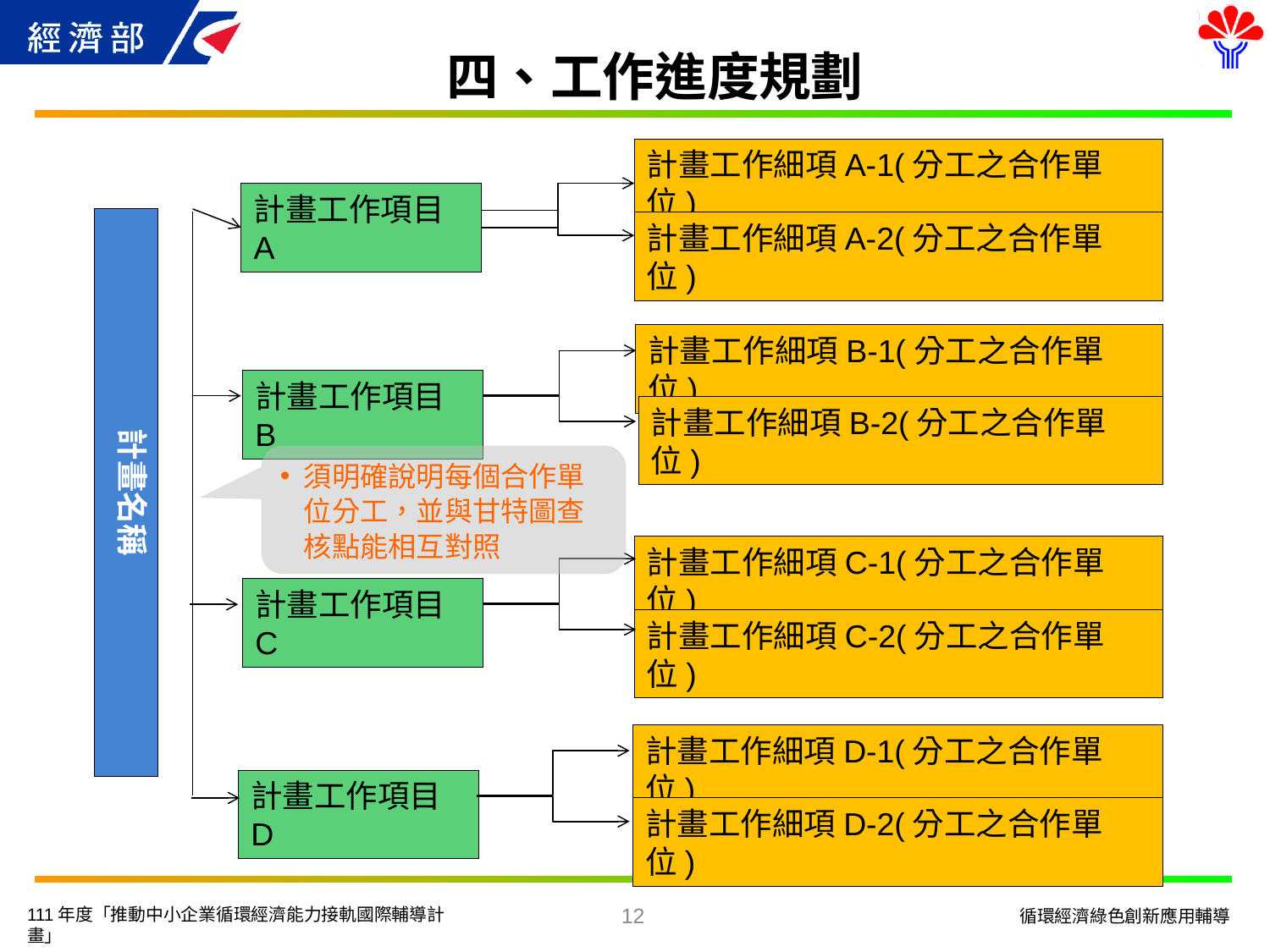

四、工作進度規劃
計畫工作細項A-1(分工之合作單位)
計畫工作項目A
計畫名稱
計畫工作細項A-2(分工之合作單位)
計畫工作細項B-1(分工之合作單位)
計畫工作項目B
計畫工作細項B-2(分工之合作單位)
須明確說明每個合作單位分工，並與甘特圖查核點能相互對照
計畫工作細項C-1(分工之合作單位)
計畫工作項目C
計畫工作細項C-2(分工之合作單位)
計畫工作細項D-1(分工之合作單位)
計畫工作項目D
計畫工作細項D-2(分工之合作單位)
12